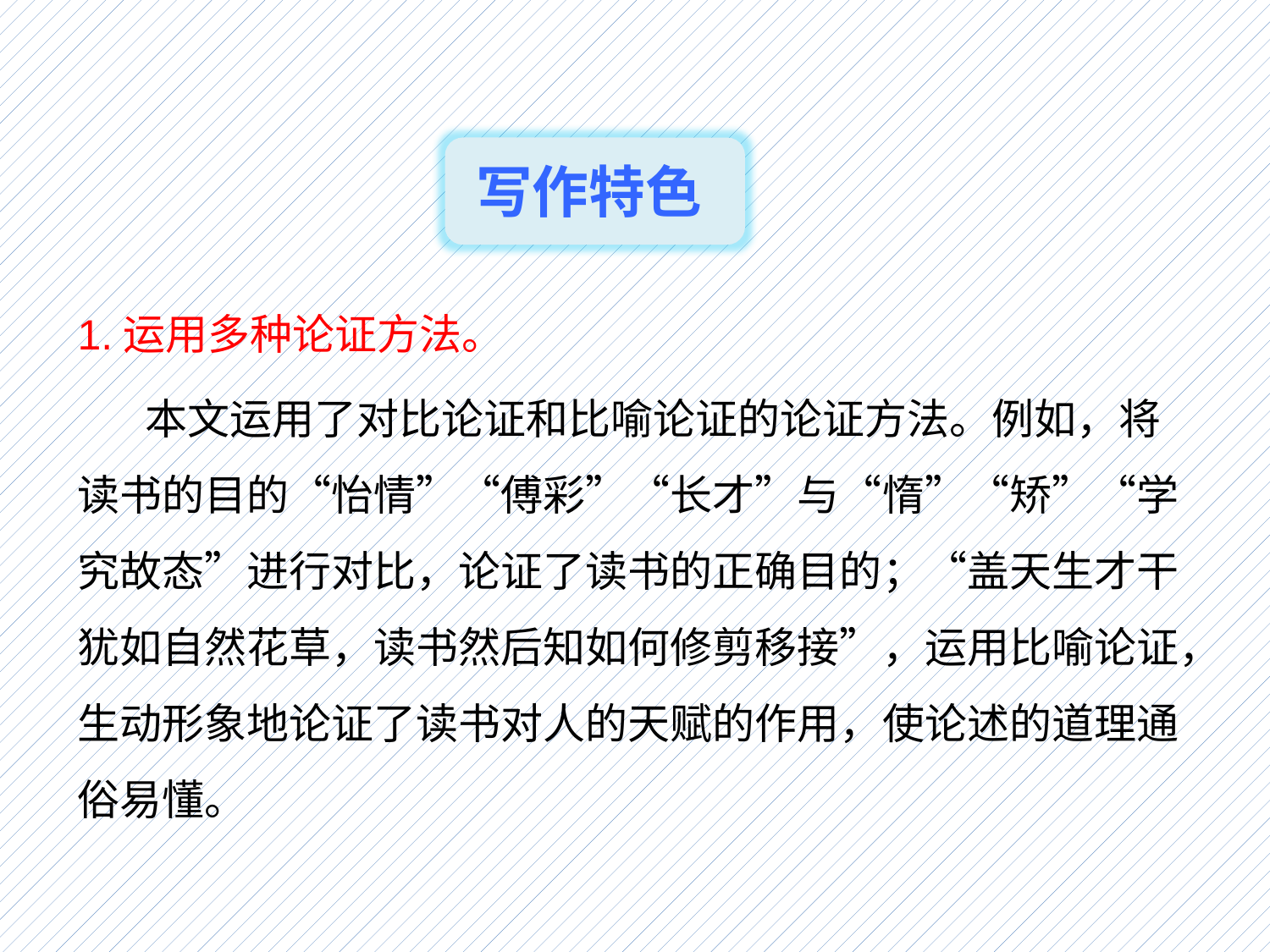

写作特色
1.运用多种论证方法。
      本文运用了对比论证和比喻论证的论证方法。例如，将读书的目的“怡情”“傅彩”“长才”与“惰”“矫”“学究故态”进行对比，论证了读书的正确目的；“盖天生才干犹如自然花草，读书然后知如何修剪移接”，运用比喻论证，生动形象地论证了读书对人的天赋的作用，使论述的道理通俗易懂。